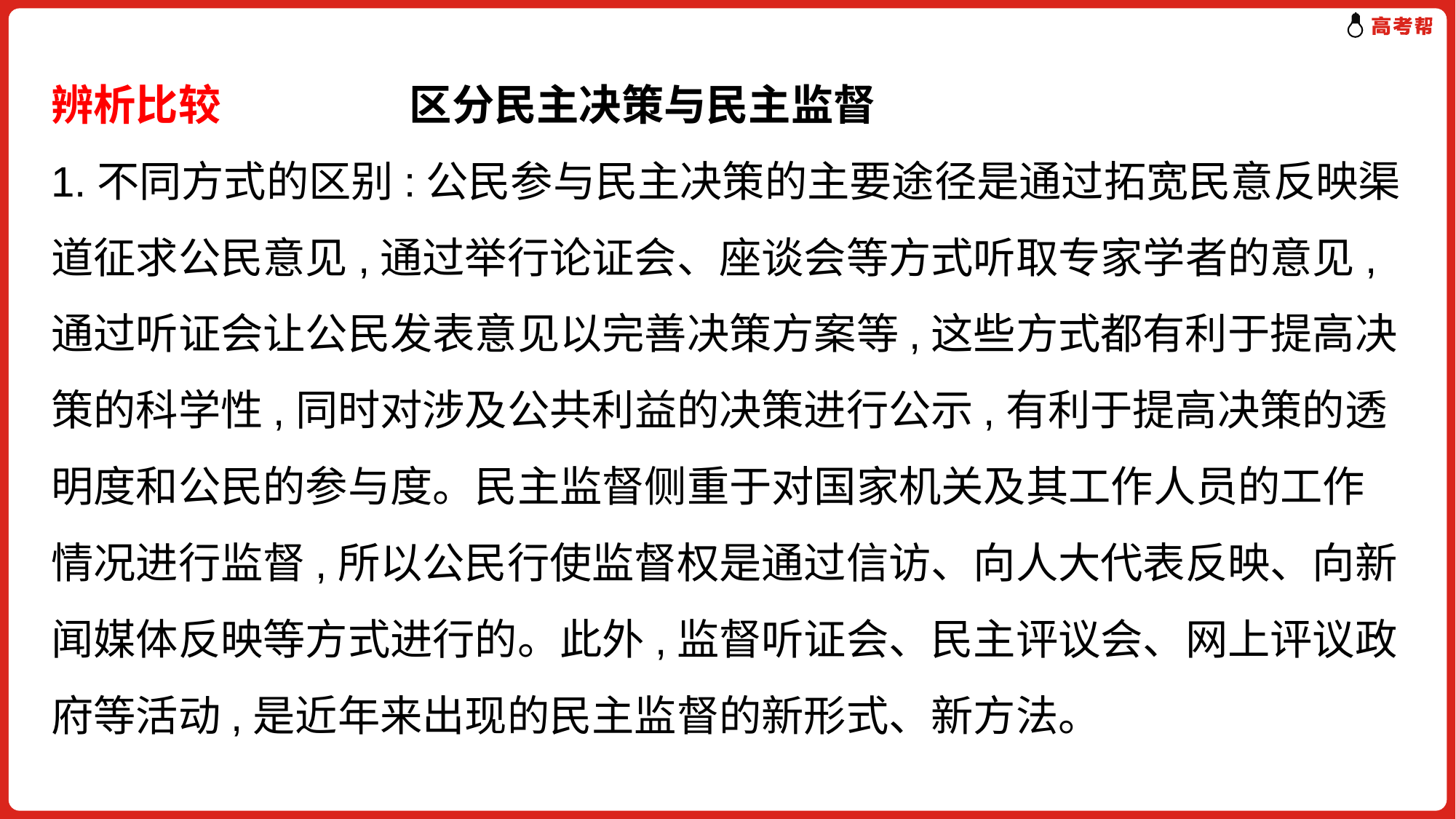

# 辨析比较 　　          区分民主决策与民主监督 1.不同方式的区别:公民参与民主决策的主要途径是通过拓宽民意反映渠道征求公民意见,通过举行论证会、座谈会等方式听取专家学者的意见,通过听证会让公民发表意见以完善决策方案等,这些方式都有利于提高决策的科学性,同时对涉及公共利益的决策进行公示,有利于提高决策的透明度和公民的参与度。民主监督侧重于对国家机关及其工作人员的工作情况进行监督,所以公民行使监督权是通过信访、向人大代表反映、向新闻媒体反映等方式进行的。此外,监督听证会、民主评议会、网上评议政府等活动,是近年来出现的民主监督的新形式、新方法。